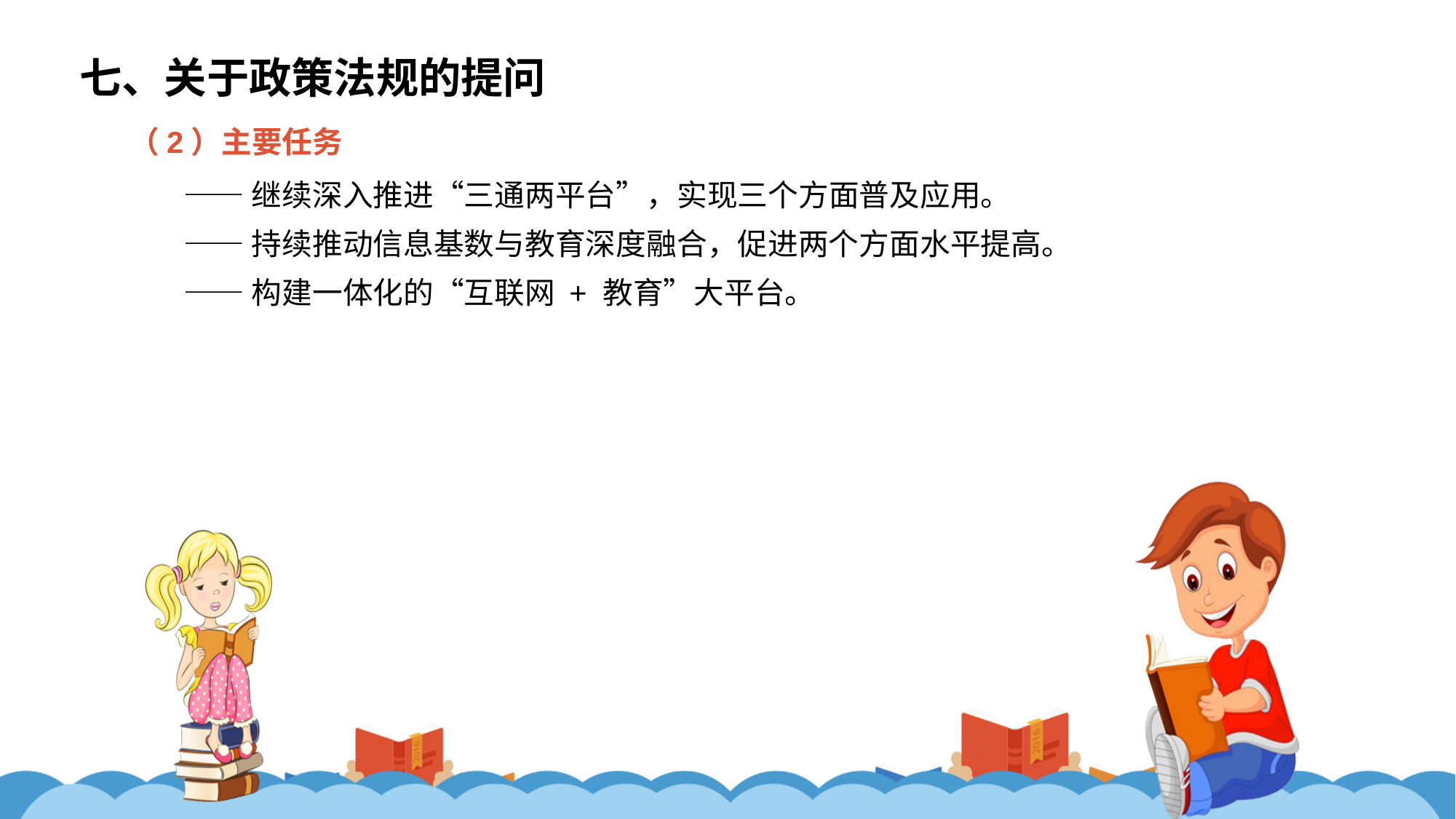

七、关于政策法规的提问
（2）主要任务
——继续深入推进“三通两平台”，实现三个方面普及应用。
——持续推动信息基数与教育深度融合，促进两个方面水平提高。
——构建一体化的“互联网 + 教育”大平台。